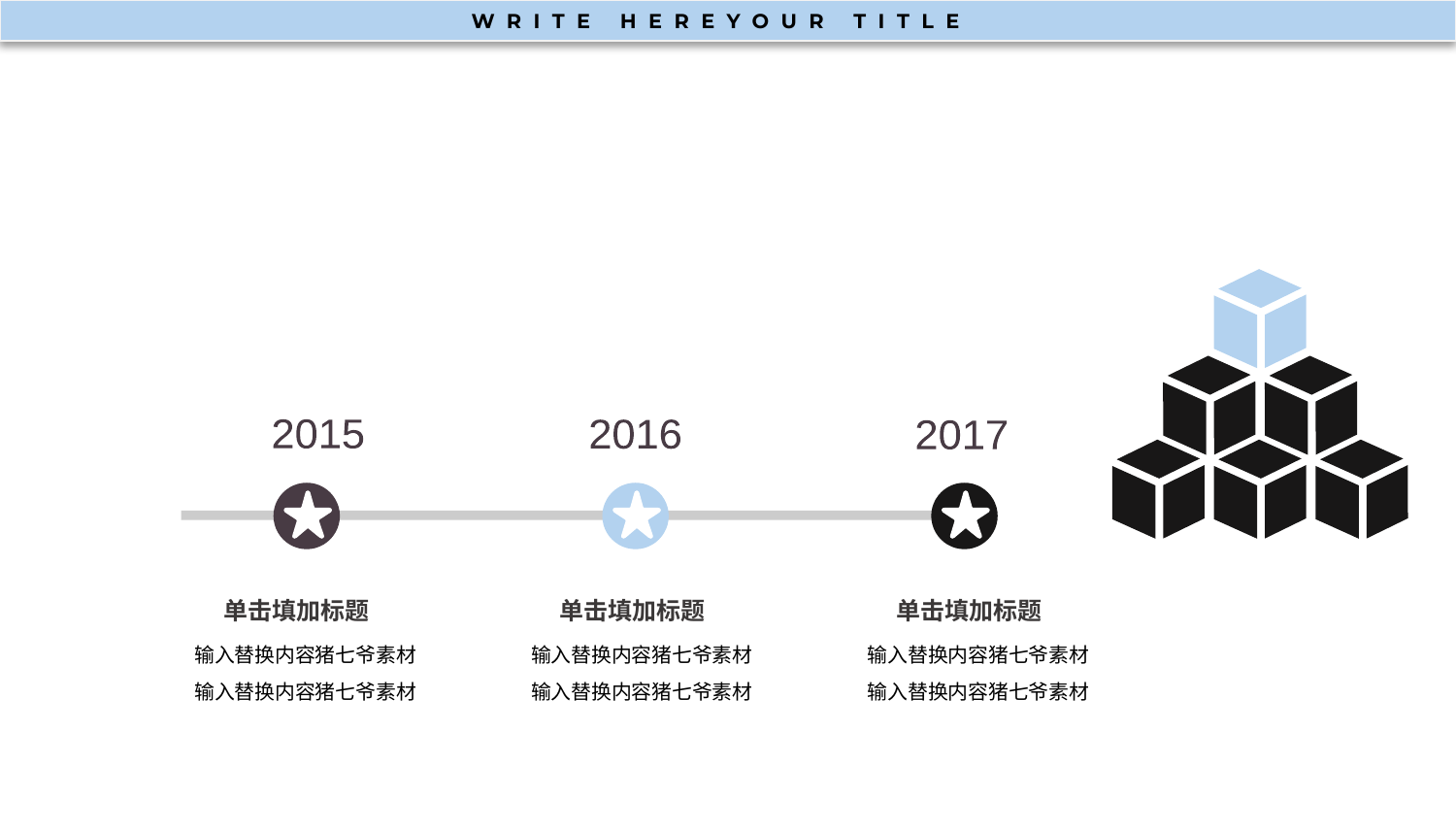

WRITE HEREYOUR TITLE

2015
2016
2017

单击填加标题
单击填加标题
单击填加标题
输入替换内容猪七爷素材
输入替换内容猪七爷素材
输入替换内容猪七爷素材
输入替换内容猪七爷素材
输入替换内容猪七爷素材
输入替换内容猪七爷素材